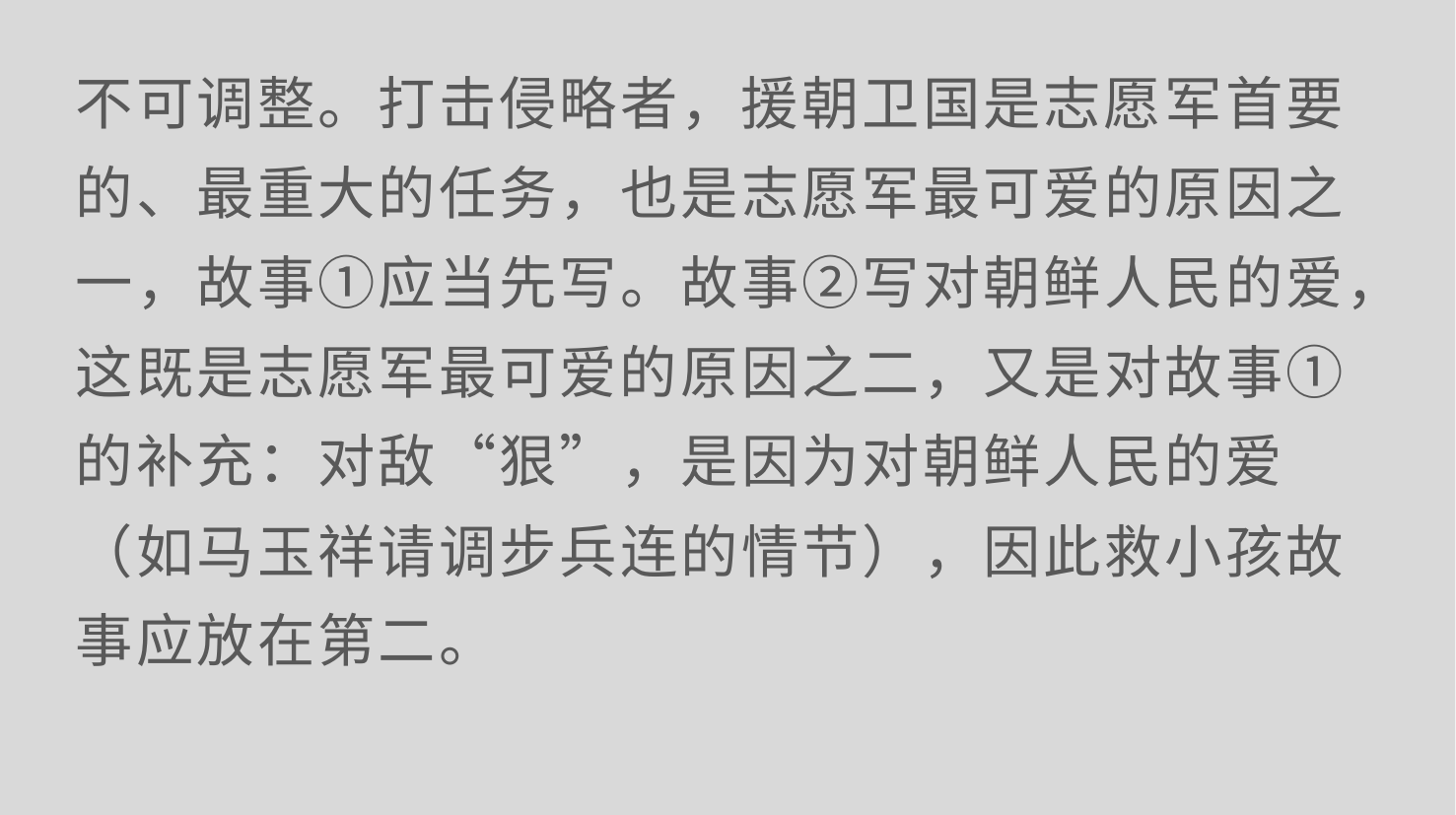

不可调整。打击侵略者，援朝卫国是志愿军首要的、最重大的任务，也是志愿军最可爱的原因之一，故事①应当先写。故事②写对朝鲜人民的爱，这既是志愿军最可爱的原因之二，又是对故事①的补充：对敌“狠”，是因为对朝鲜人民的爱（如马玉祥请调步兵连的情节），因此救小孩故事应放在第二。